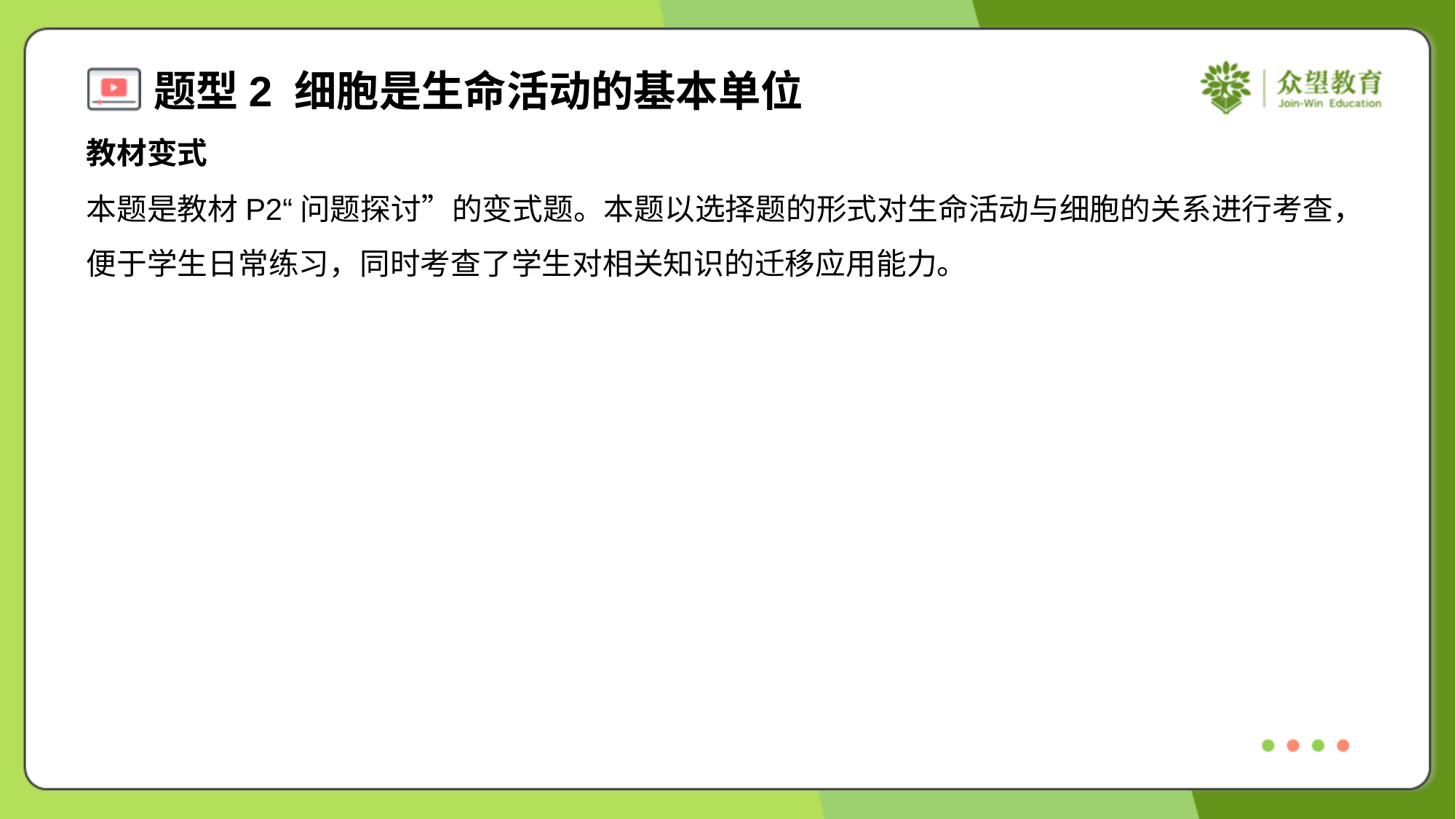

教材变式
本题是教材P2“问题探讨”的变式题。本题以选择题的形式对生命活动与细胞的关系进行考查，
便于学生日常练习，同时考查了学生对相关知识的迁移应用能力。